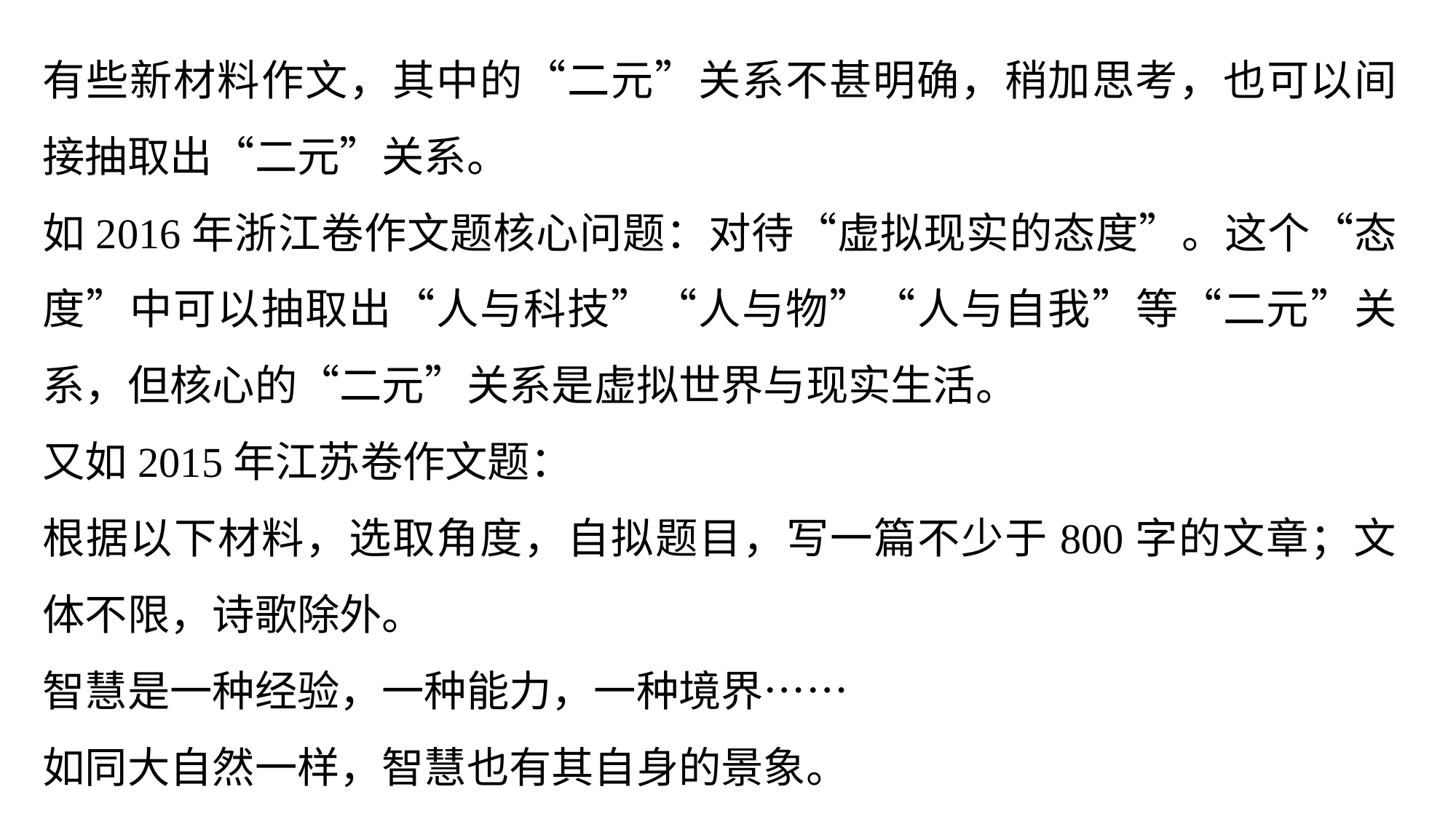

有些新材料作文，其中的“二元”关系不甚明确，稍加思考，也可以间接抽取出“二元”关系。
如2016年浙江卷作文题核心问题：对待“虚拟现实的态度”。这个“态度”中可以抽取出“人与科技”“人与物”“人与自我”等“二元”关系，但核心的“二元”关系是虚拟世界与现实生活。
又如2015年江苏卷作文题：
根据以下材料，选取角度，自拟题目，写一篇不少于800字的文章；文体不限，诗歌除外。
智慧是一种经验，一种能力，一种境界……
如同大自然一样，智慧也有其自身的景象。